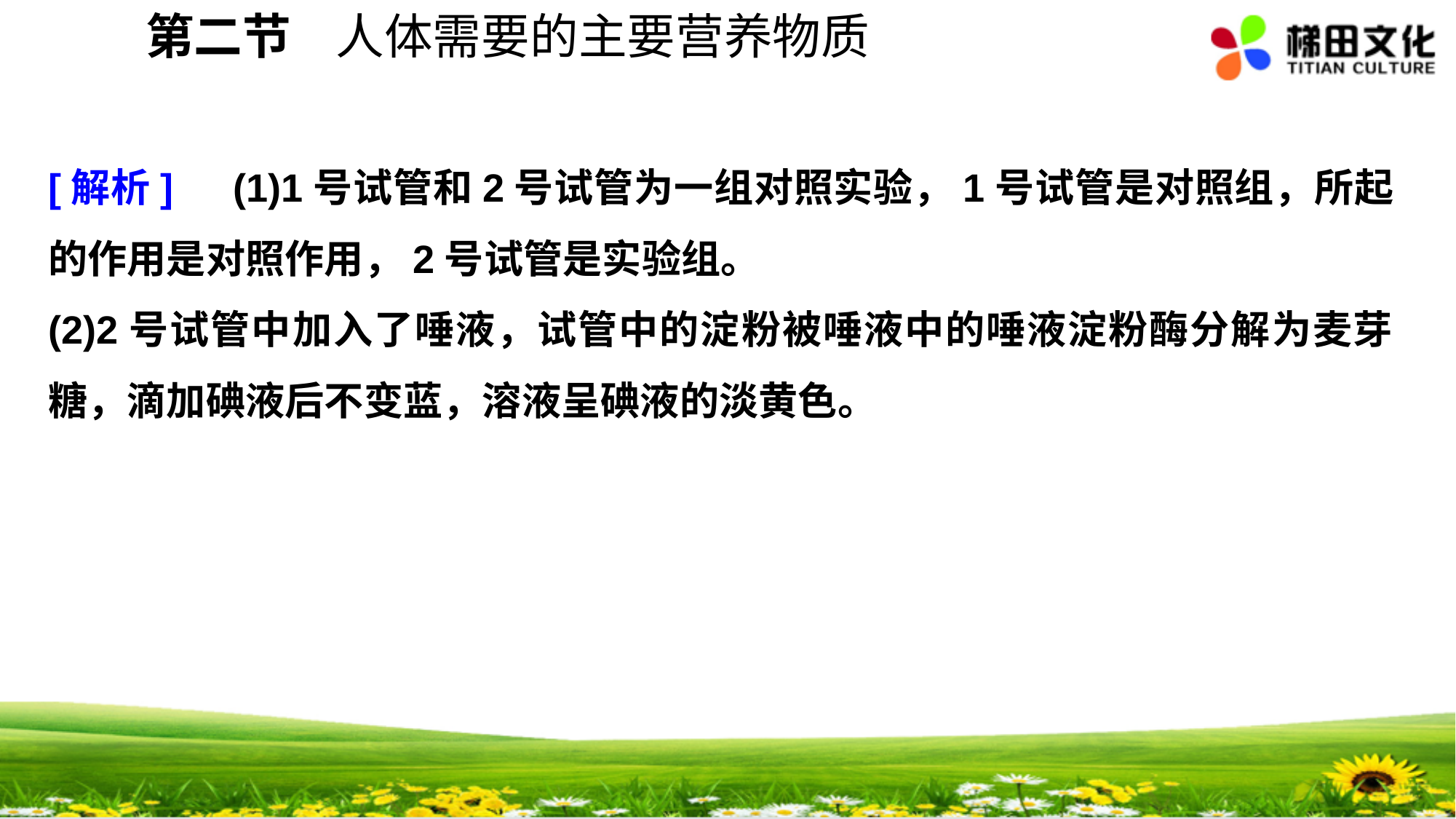

第二节    人体需要的主要营养物质
[解析]　(1)1号试管和2号试管为一组对照实验，1号试管是对照组，所起的作用是对照作用，2号试管是实验组。
(2)2号试管中加入了唾液，试管中的淀粉被唾液中的唾液淀粉酶分解为麦芽糖，滴加碘液后不变蓝，溶液呈碘液的淡黄色。